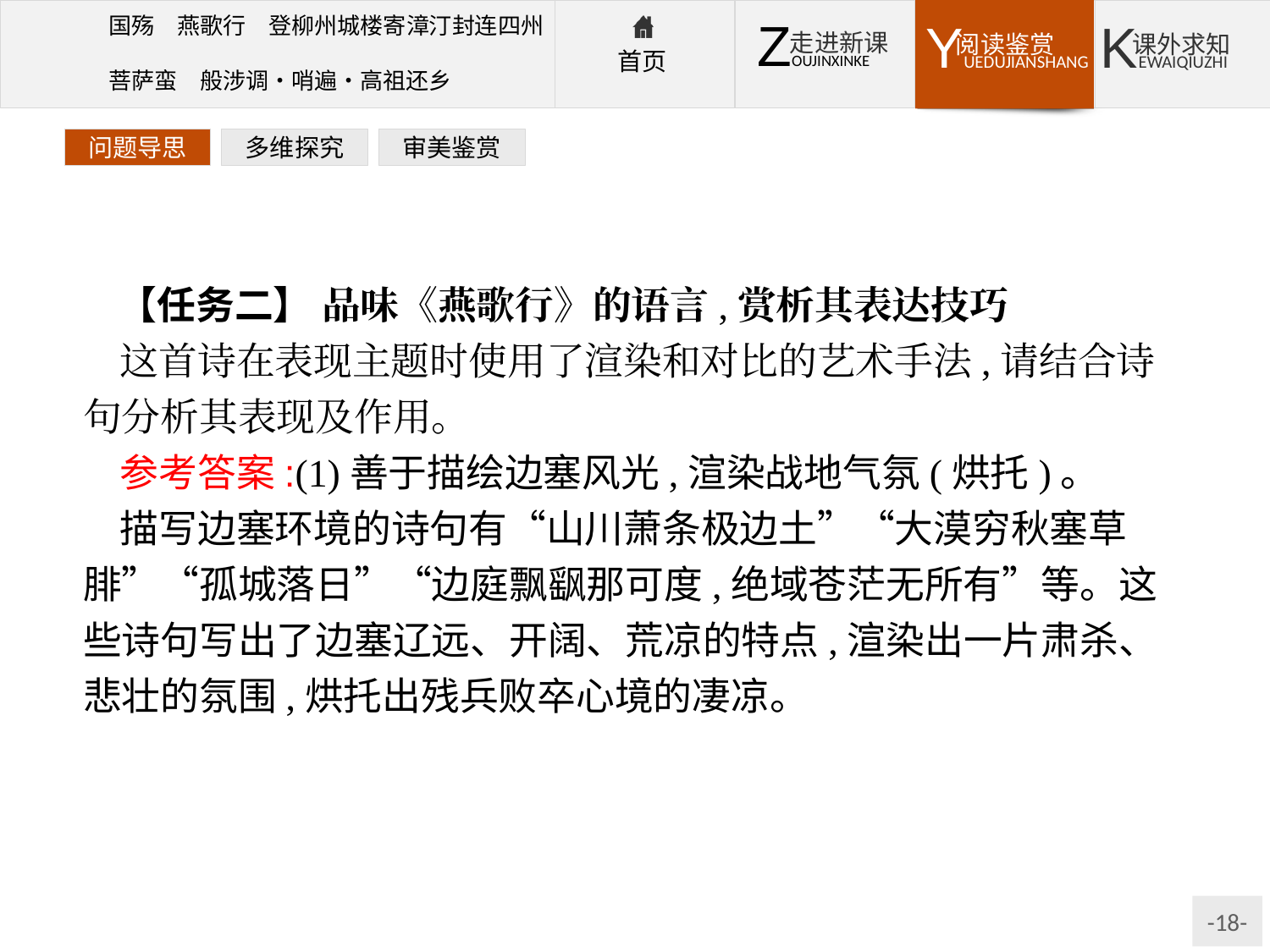

问题导思
多维探究
审美鉴赏
【任务二】 品味《燕歌行》的语言,赏析其表达技巧
这首诗在表现主题时使用了渲染和对比的艺术手法,请结合诗句分析其表现及作用。
参考答案:(1)善于描绘边塞风光,渲染战地气氛(烘托)。
描写边塞环境的诗句有“山川萧条极边土”“大漠穷秋塞草腓”“孤城落日”“边庭飘飖那可度,绝域苍茫无所有”等。这些诗句写出了边塞辽远、开阔、荒凉的特点,渲染出一片肃杀、悲壮的氛围,烘托出残兵败卒心境的凄凉。